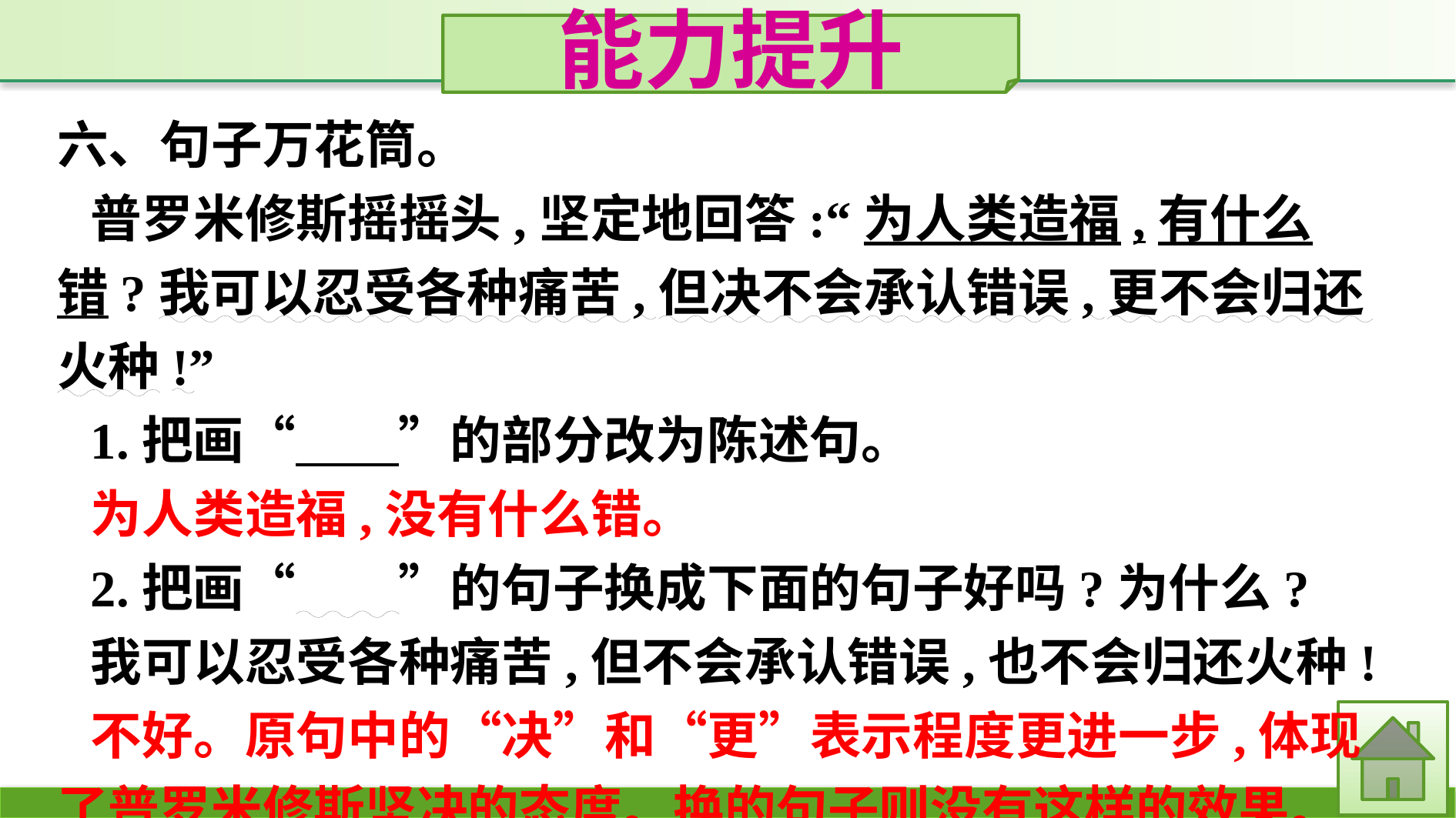

能力提升
六、句子万花筒。
普罗米修斯摇摇头,坚定地回答:“为人类造福,有什么错?我可以忍受各种痛苦,但决不会承认错误,更不会归还火种!”
1.把画“　　”的部分改为陈述句。
为人类造福,没有什么错。
2.把画“　　”的句子换成下面的句子好吗?为什么?
我可以忍受各种痛苦,但不会承认错误,也不会归还火种!
不好。原句中的“决”和“更”表示程度更进一步,体现了普罗米修斯坚决的态度。换的句子则没有这样的效果。